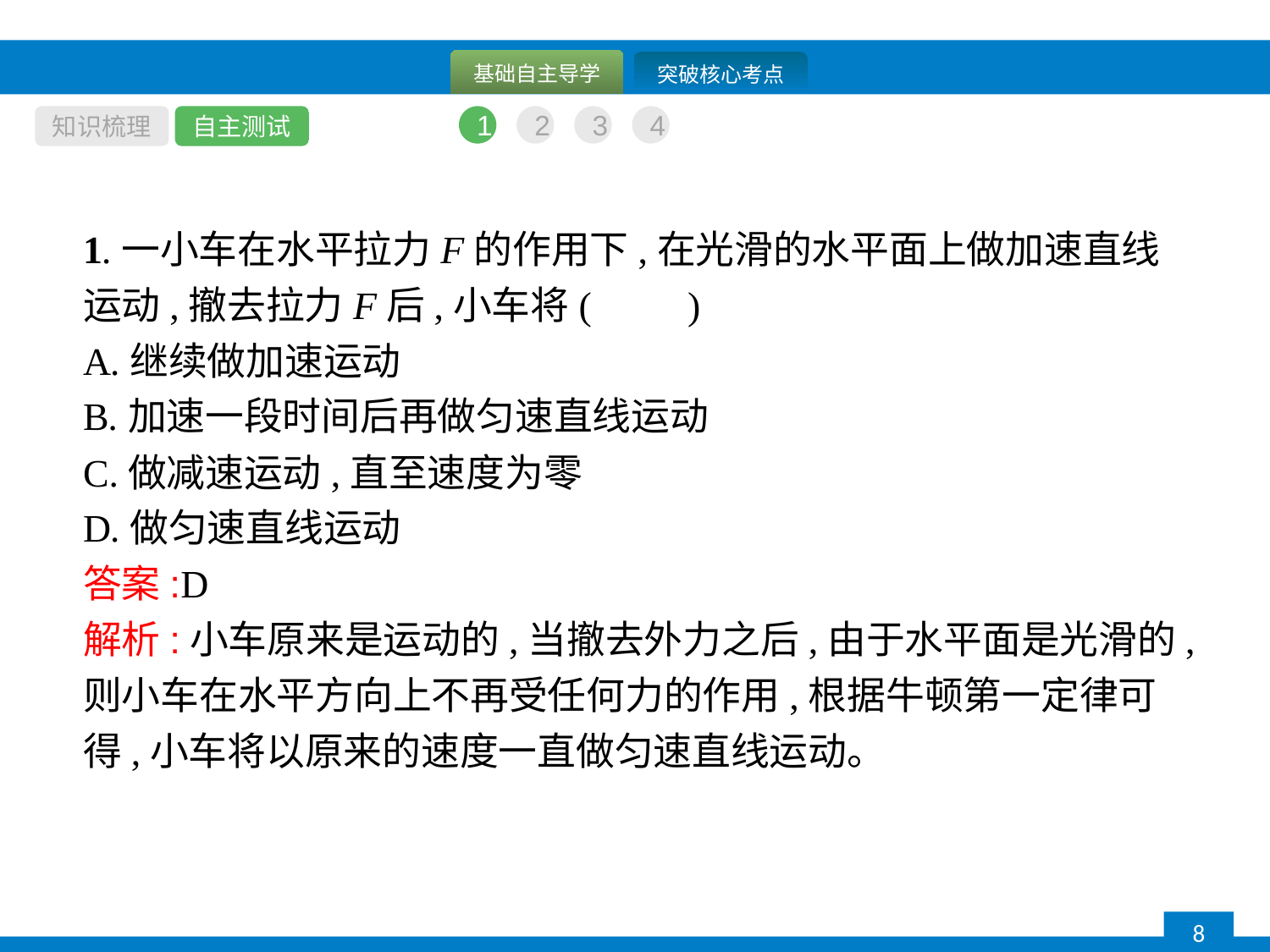

知识梳理
自主测试
1
2
3
4
1.一小车在水平拉力F的作用下,在光滑的水平面上做加速直线运动,撤去拉力F后,小车将(　　)
A.继续做加速运动
B.加速一段时间后再做匀速直线运动
C.做减速运动,直至速度为零
D.做匀速直线运动
答案:D
解析:小车原来是运动的,当撤去外力之后,由于水平面是光滑的,则小车在水平方向上不再受任何力的作用,根据牛顿第一定律可得,小车将以原来的速度一直做匀速直线运动。